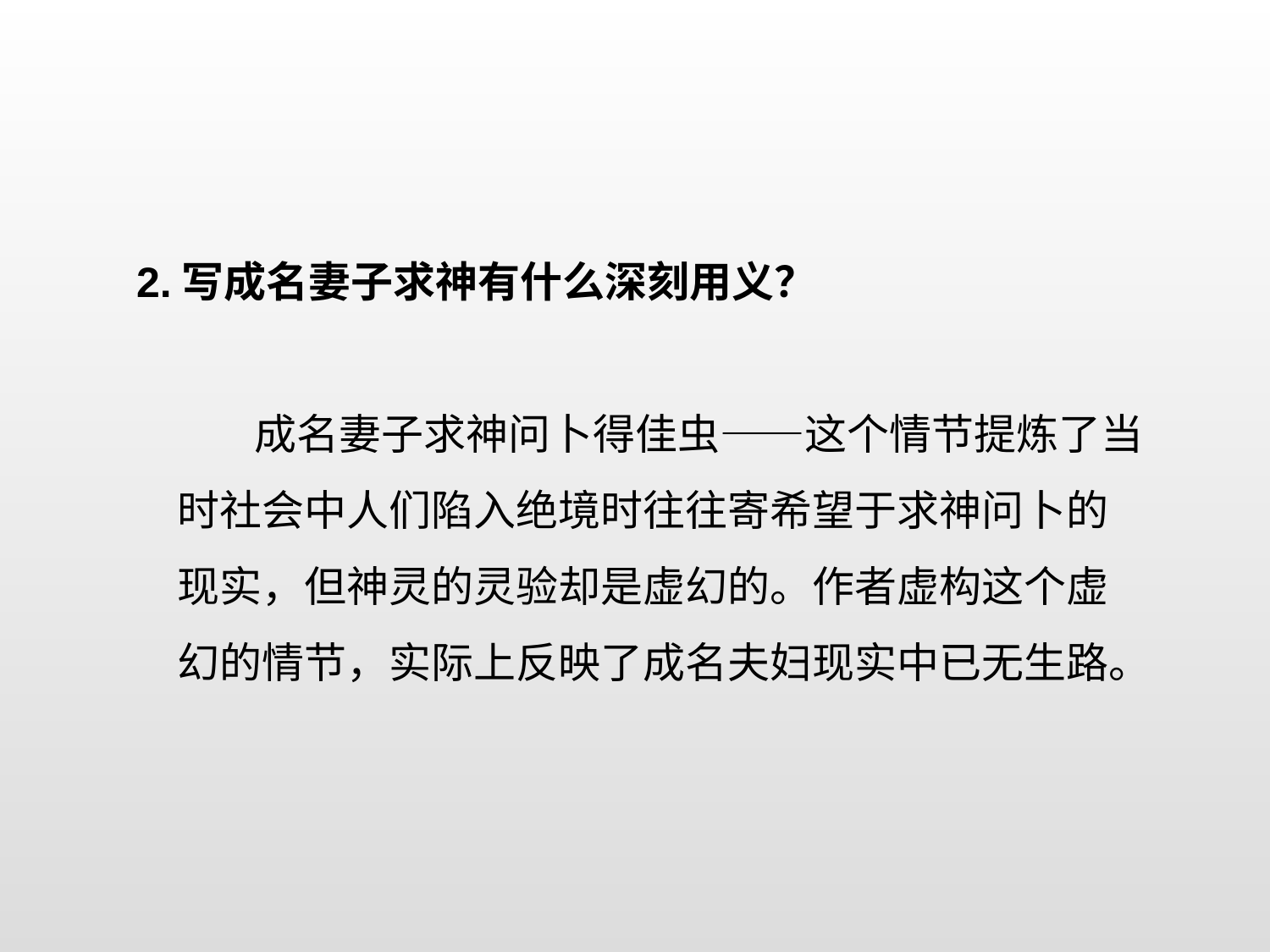

2.写成名妻子求神有什么深刻用义？
       成名妻子求神问卜得佳虫——这个情节提炼了当时社会中人们陷入绝境时往往寄希望于求神问卜的现实，但神灵的灵验却是虚幻的。作者虚构这个虚幻的情节，实际上反映了成名夫妇现实中已无生路。